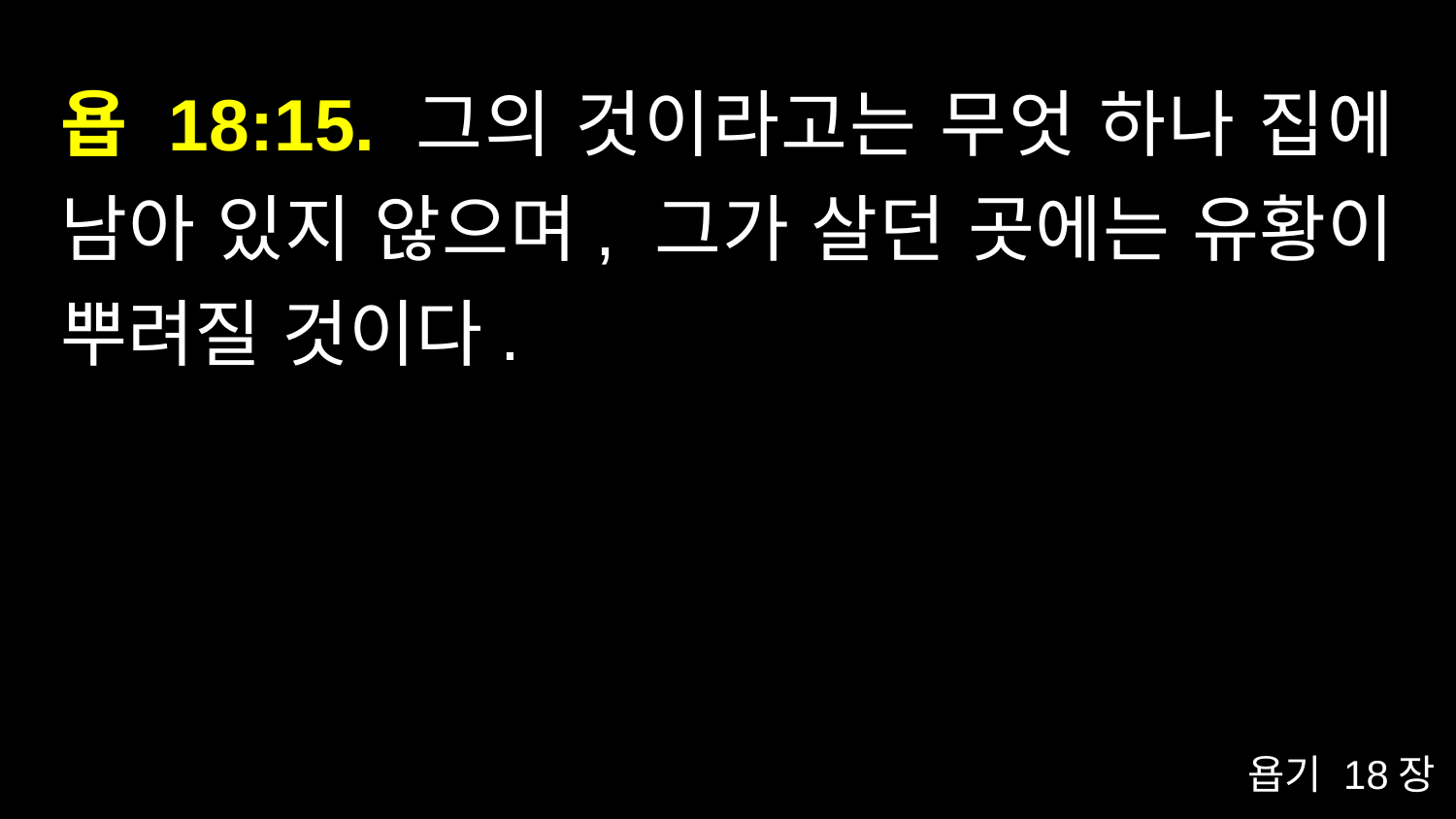

# 욥 18:15. 그의 것이라고는 무엇 하나 집에 남아 있지 않으며, 그가 살던 곳에는 유황이 뿌려질 것이다.
욥기 18장